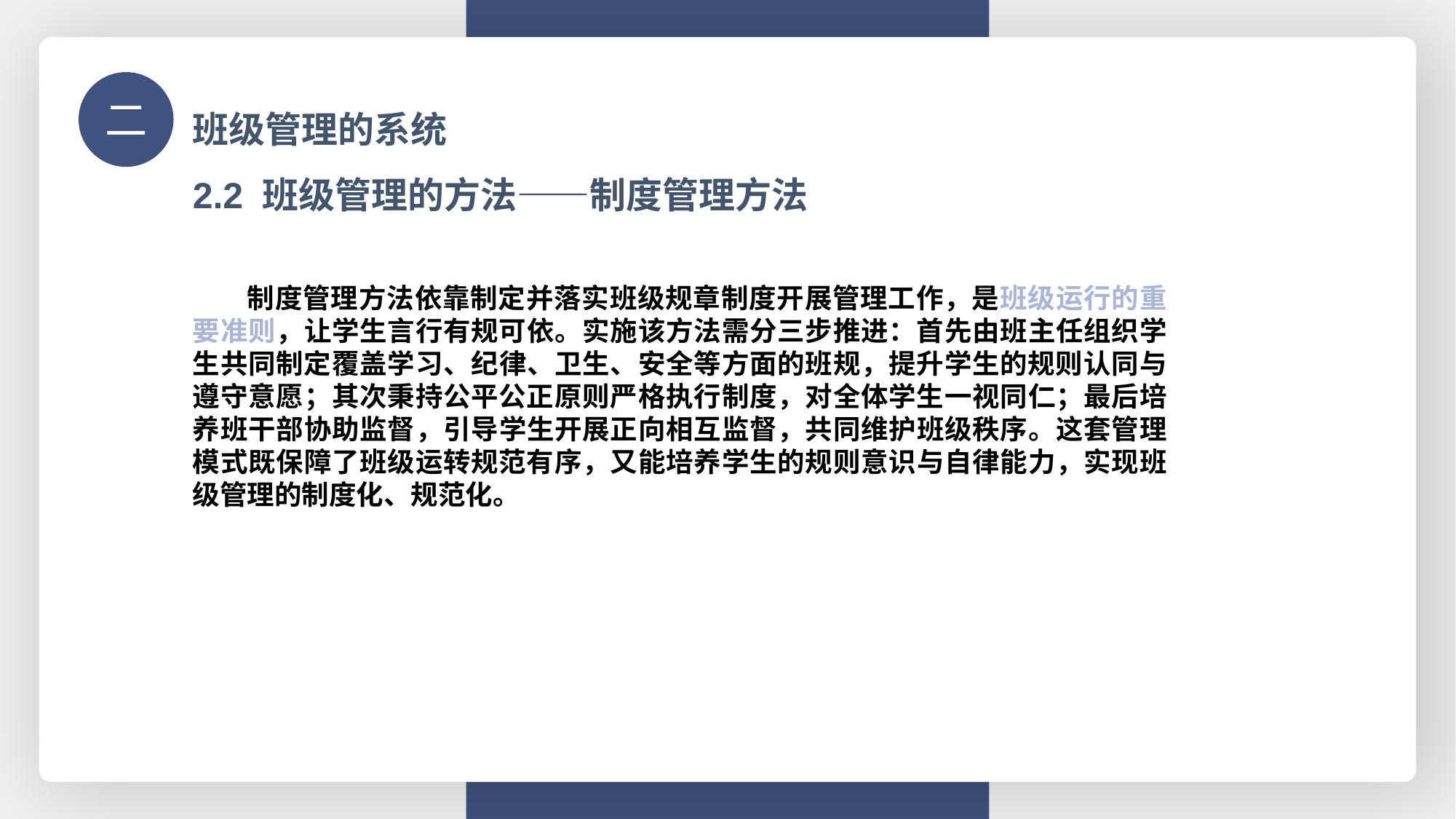

班级管理的系统
二
2.2 班级管理的方法——制度管理方法
       制度管理方法依靠制定并落实班级规章制度开展管理工作，是班级运行的重要准则，让学生言行有规可依。实施该方法需分三步推进：首先由班主任组织学生共同制定覆盖学习、纪律、卫生、安全等方面的班规，提升学生的规则认同与遵守意愿；其次秉持公平公正原则严格执行制度，对全体学生一视同仁；最后培养班干部协助监督，引导学生开展正向相互监督，共同维护班级秩序。这套管理模式既保障了班级运转规范有序，又能培养学生的规则意识与自律能力，实现班级管理的制度化、规范化。